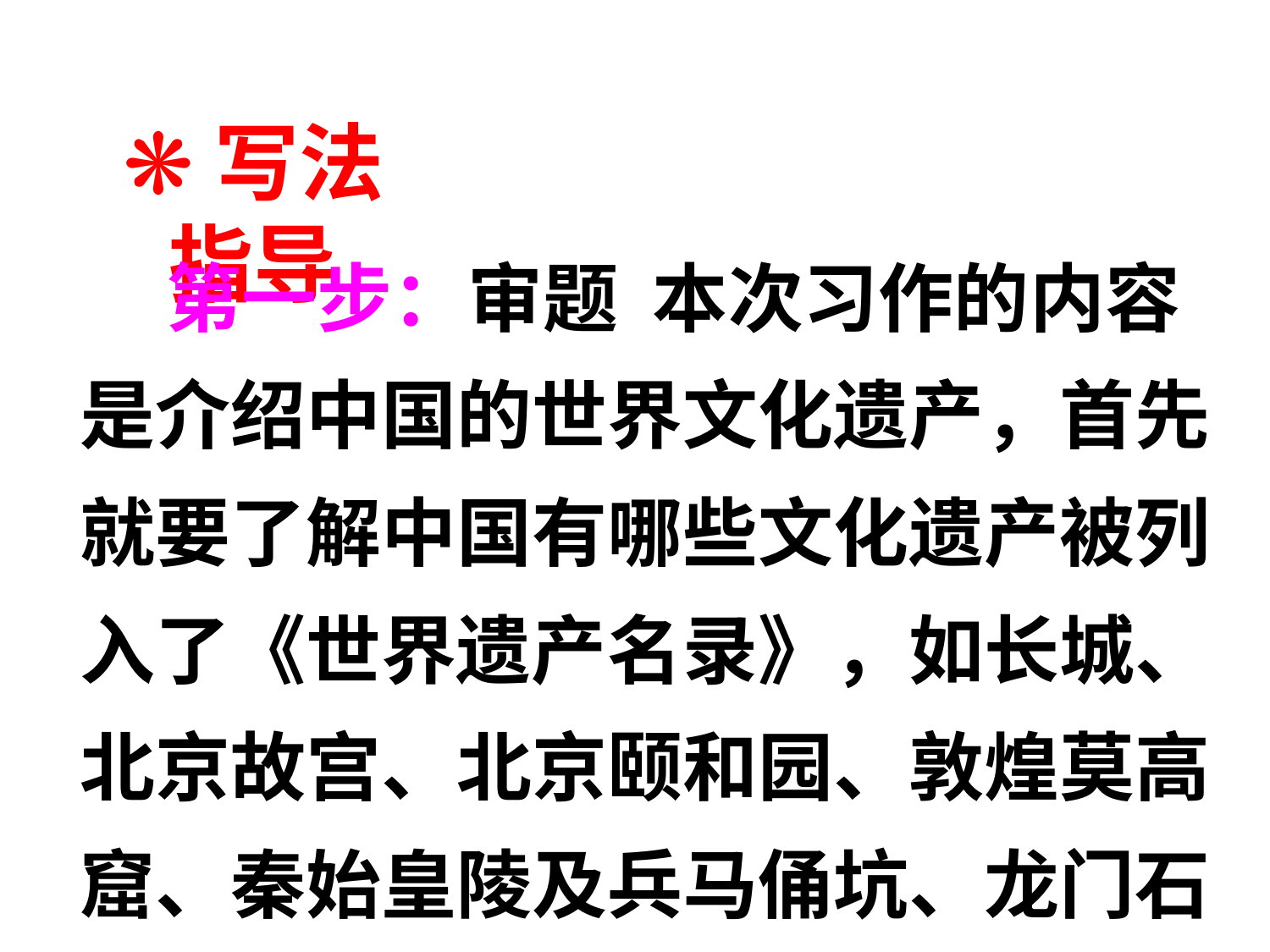

❋写法指导
    第一步：审题  本次习作的内容是介绍中国的世界文化遗产，首先就要了解中国有哪些文化遗产被列入了《世界遗产名录》，如长城、北京故宫、北京颐和园、敦煌莫高窟、秦始皇陵及兵马俑坑、龙门石窟、大足石刻等。然后从中选择自己感兴趣的一处来写一写。